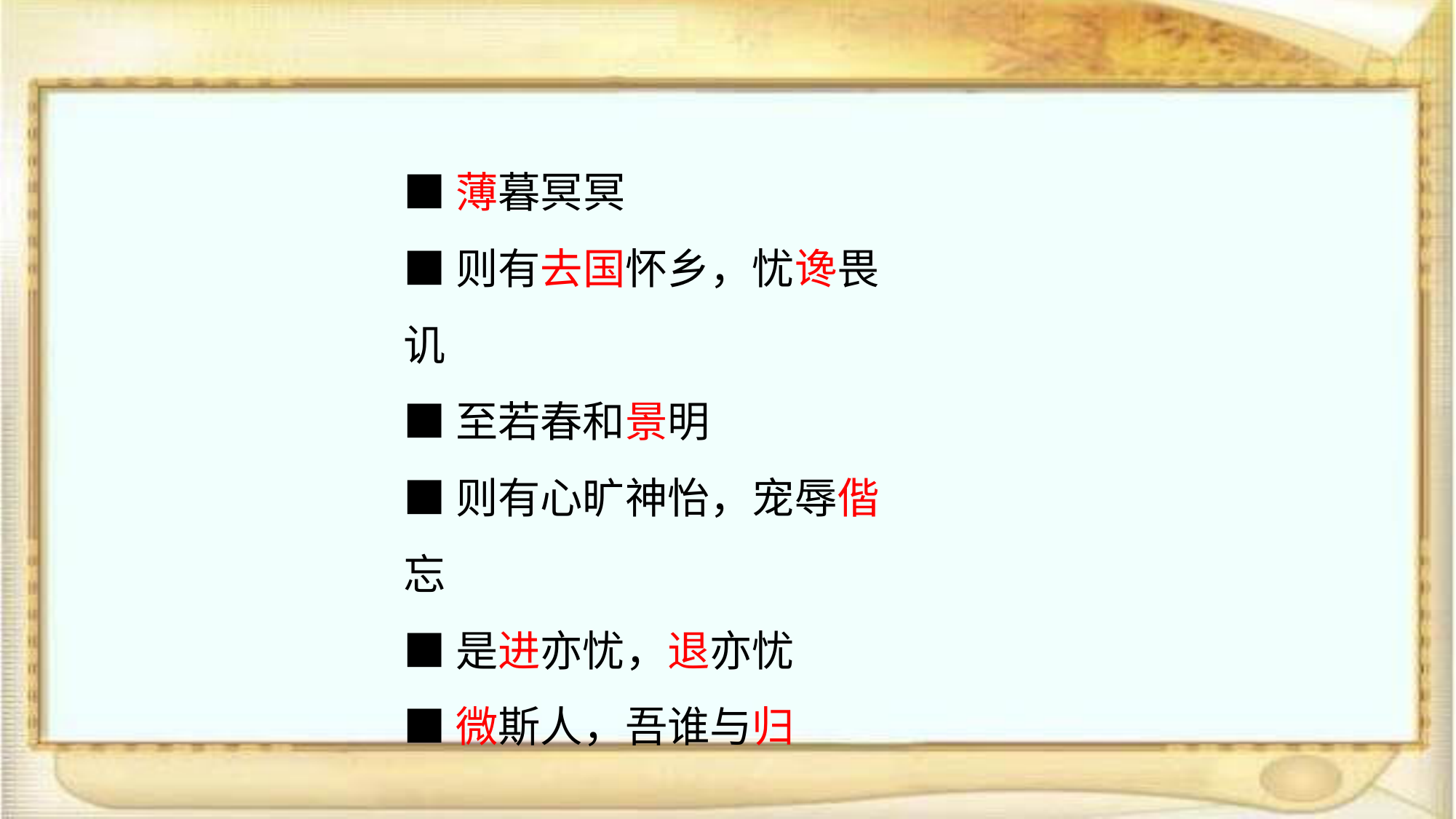

■薄暮冥冥
■则有去国怀乡，忧谗畏讥
■至若春和景明
■则有心旷神怡，宠辱偕忘
■是进亦忧，退亦忧
■微斯人，吾谁与归